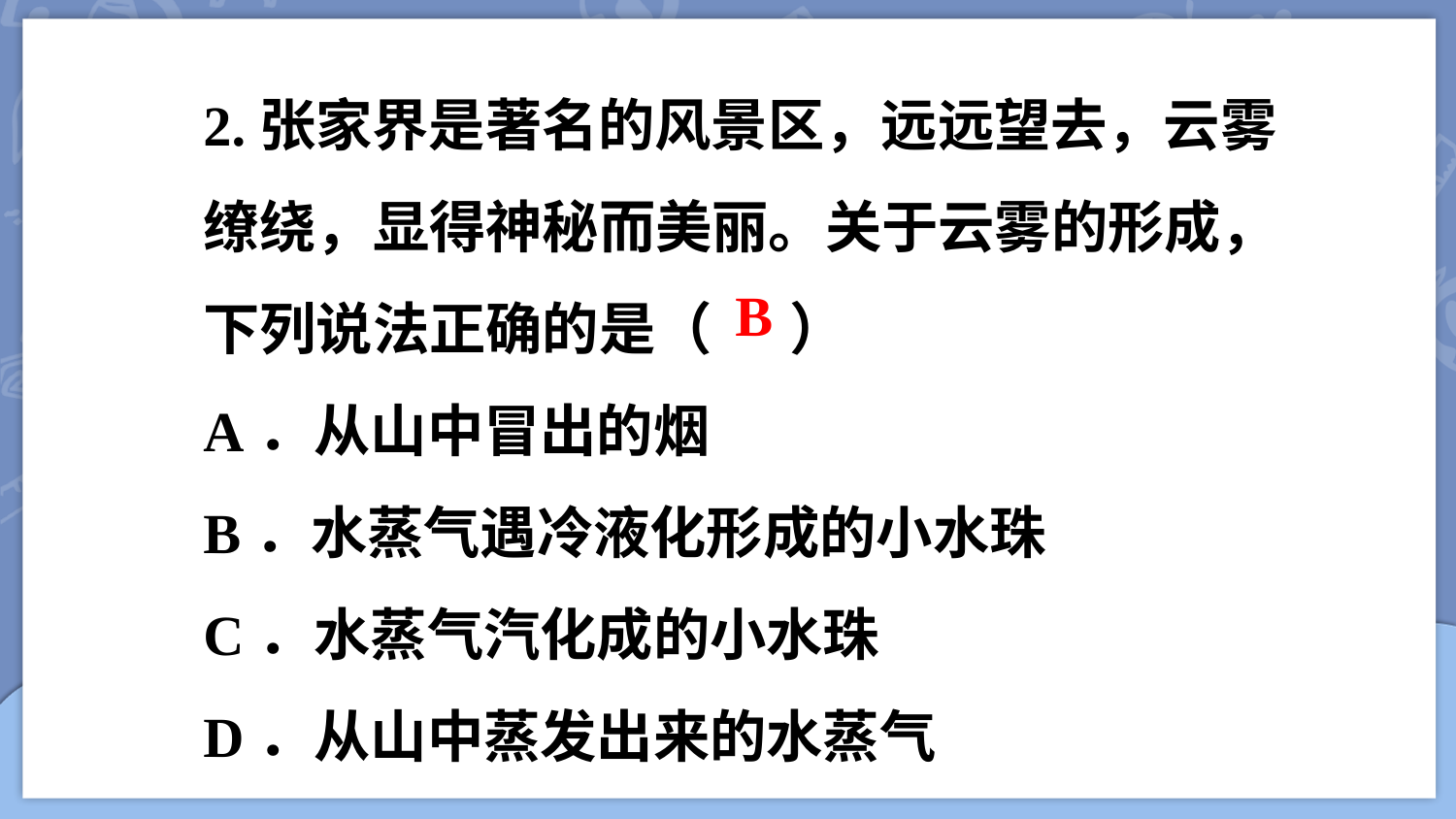

2.张家界是著名的风景区，远远望去，云雾缭绕，显得神秘而美丽。关于云雾的形成，下列说法正确的是（      ）
A．从山中冒出的烟
B．水蒸气遇冷液化形成的小水珠
C．水蒸气汽化成的小水珠
D．从山中蒸发出来的水蒸气
B